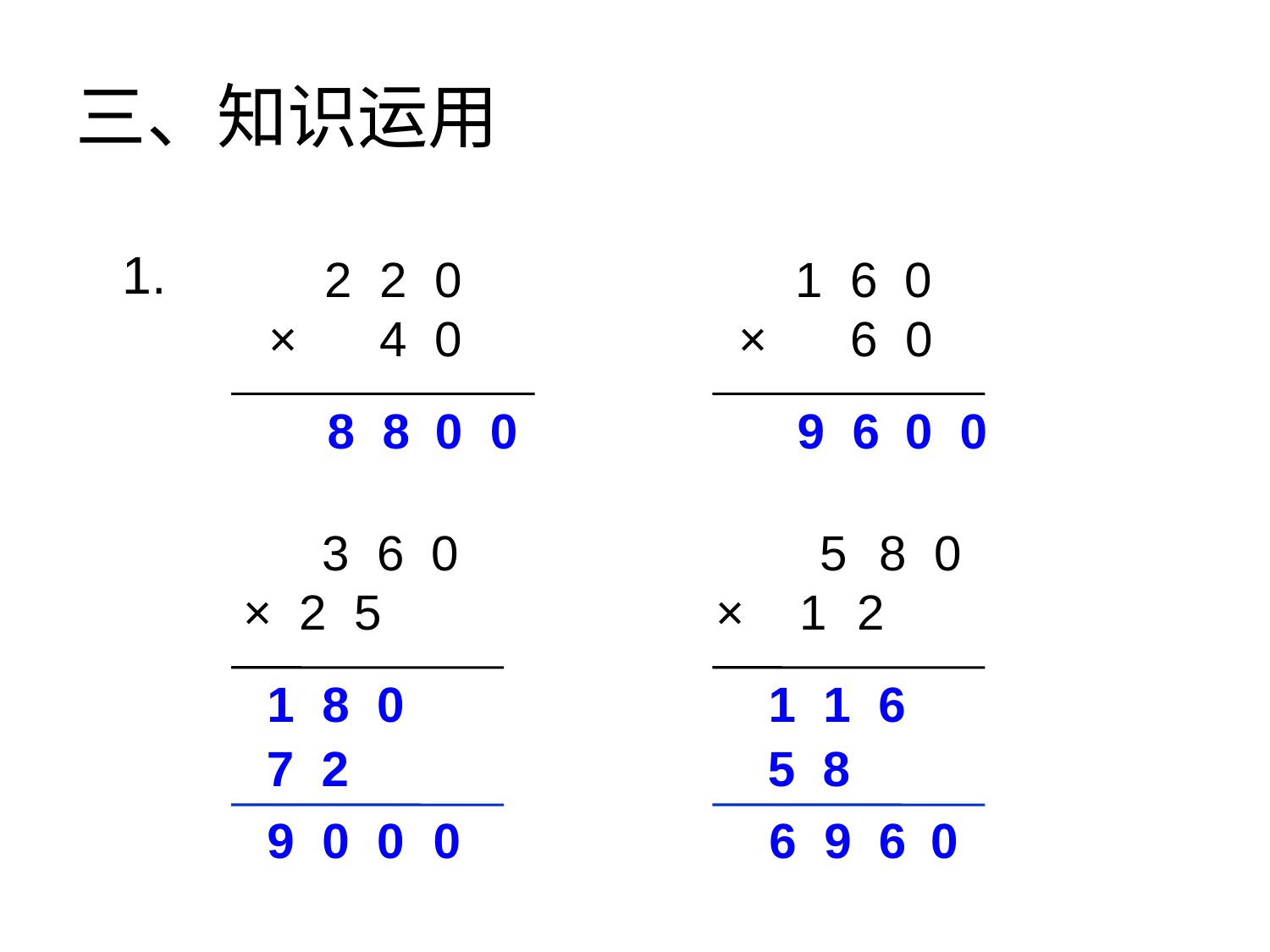

三、知识运用
1.
2  2  0
×      4  0
1  6  0
×      6  0
8  8
0  0
9  6
0  0

      3  6  0
×  2  5
        5   8  0
×    1   2
1  8  0
1  1  6

7  2
5  8
9  0  0
0
6  9  6
0